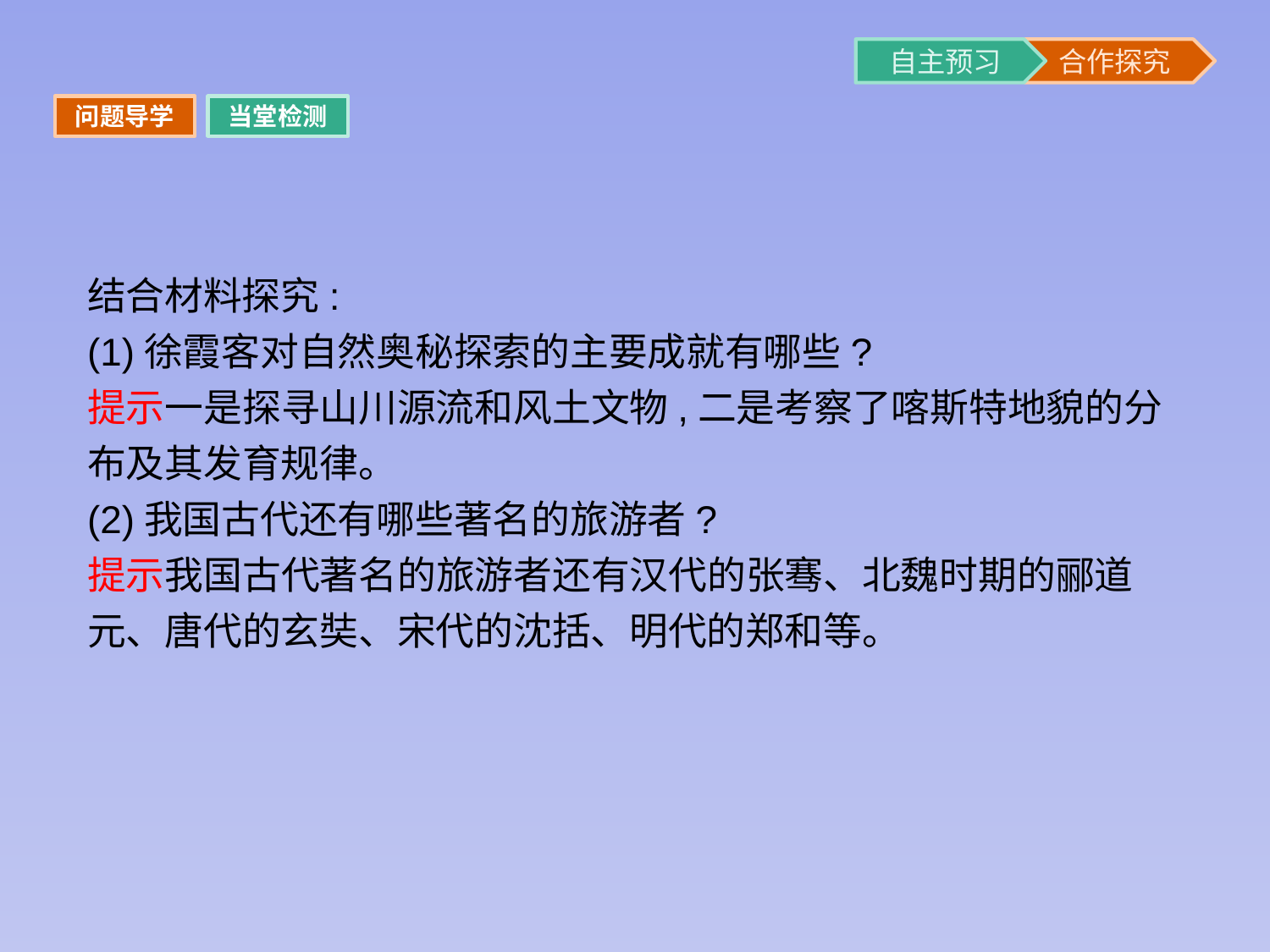

问题导学
当堂检测
结合材料探究:
(1)徐霞客对自然奥秘探索的主要成就有哪些?
提示一是探寻山川源流和风土文物,二是考察了喀斯特地貌的分布及其发育规律。
(2)我国古代还有哪些著名的旅游者?
提示我国古代著名的旅游者还有汉代的张骞、北魏时期的郦道元、唐代的玄奘、宋代的沈括、明代的郑和等。